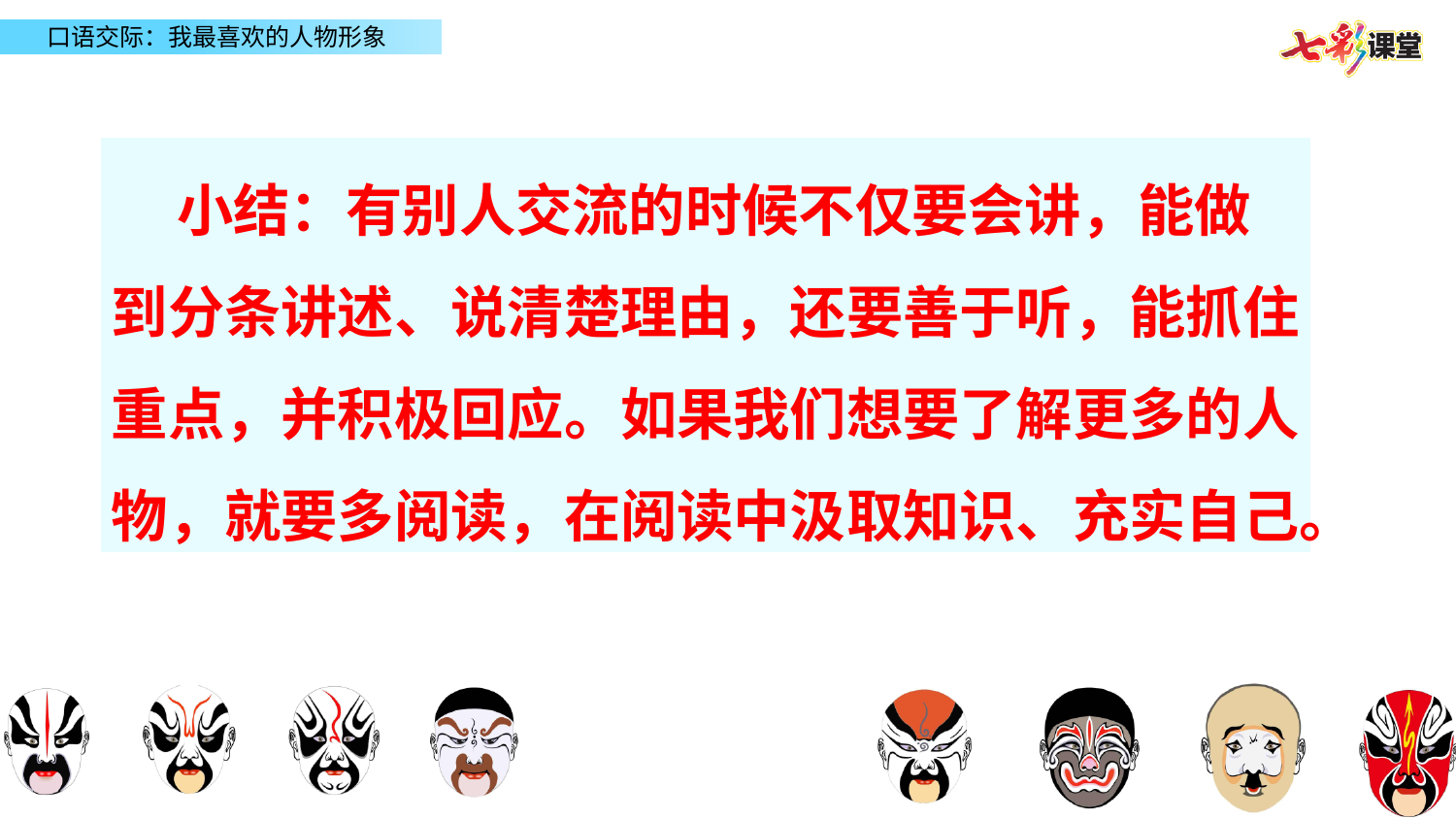

小结：有别人交流的时候不仅要会讲，能做到分条讲述、说清楚理由，还要善于听，能抓住重点，并积极回应。如果我们想要了解更多的人物，就要多阅读，在阅读中汲取知识、充实自己。